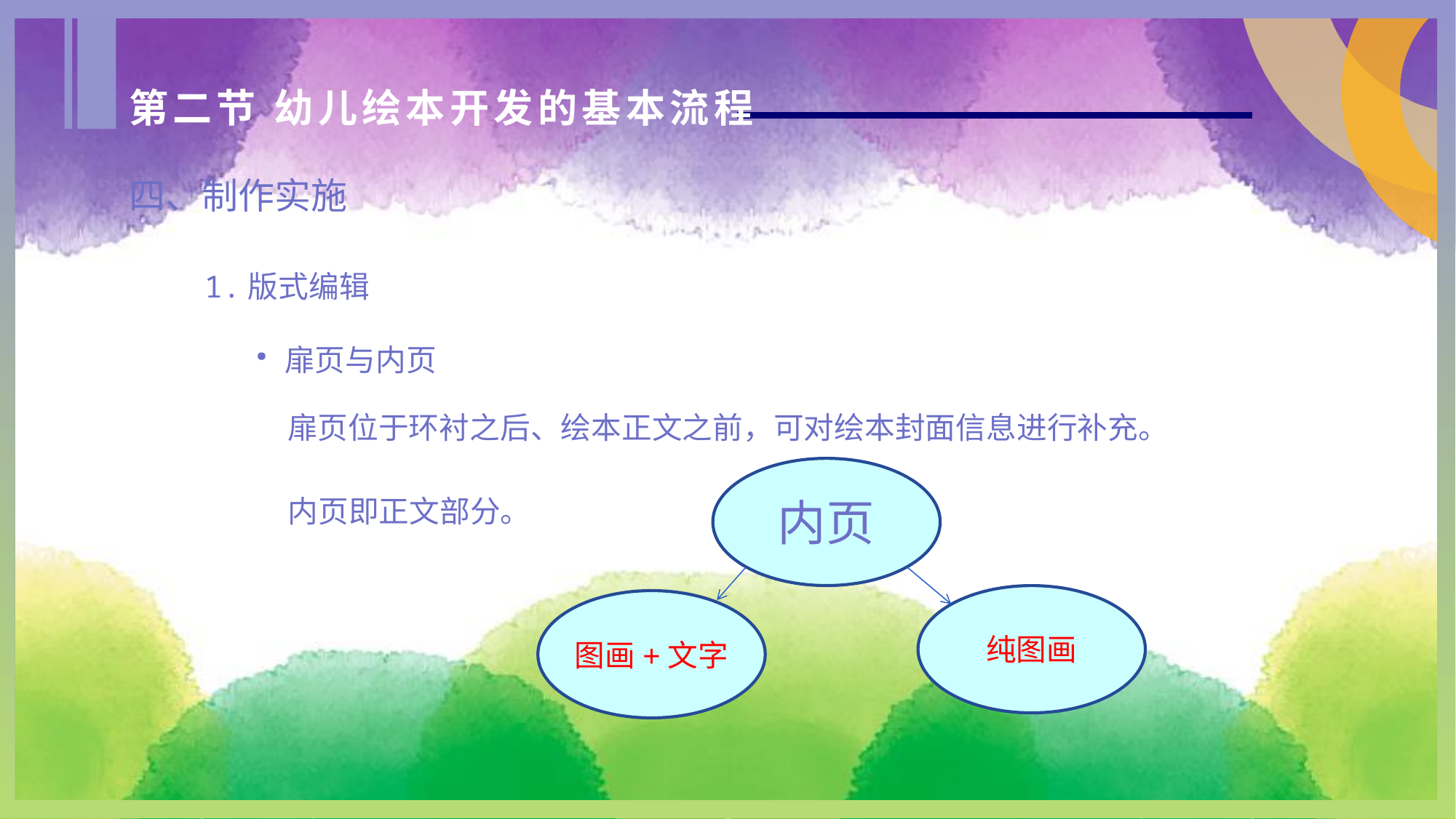

第二节 幼儿绘本开发的基本流程
四、制作实施
1.版式编辑
 ·扉页与内页

扉页位于环衬之后、绘本正文之前，可对绘本封面信息进行补充。
内页即正文部分。

内页

纯图画

图画+文字